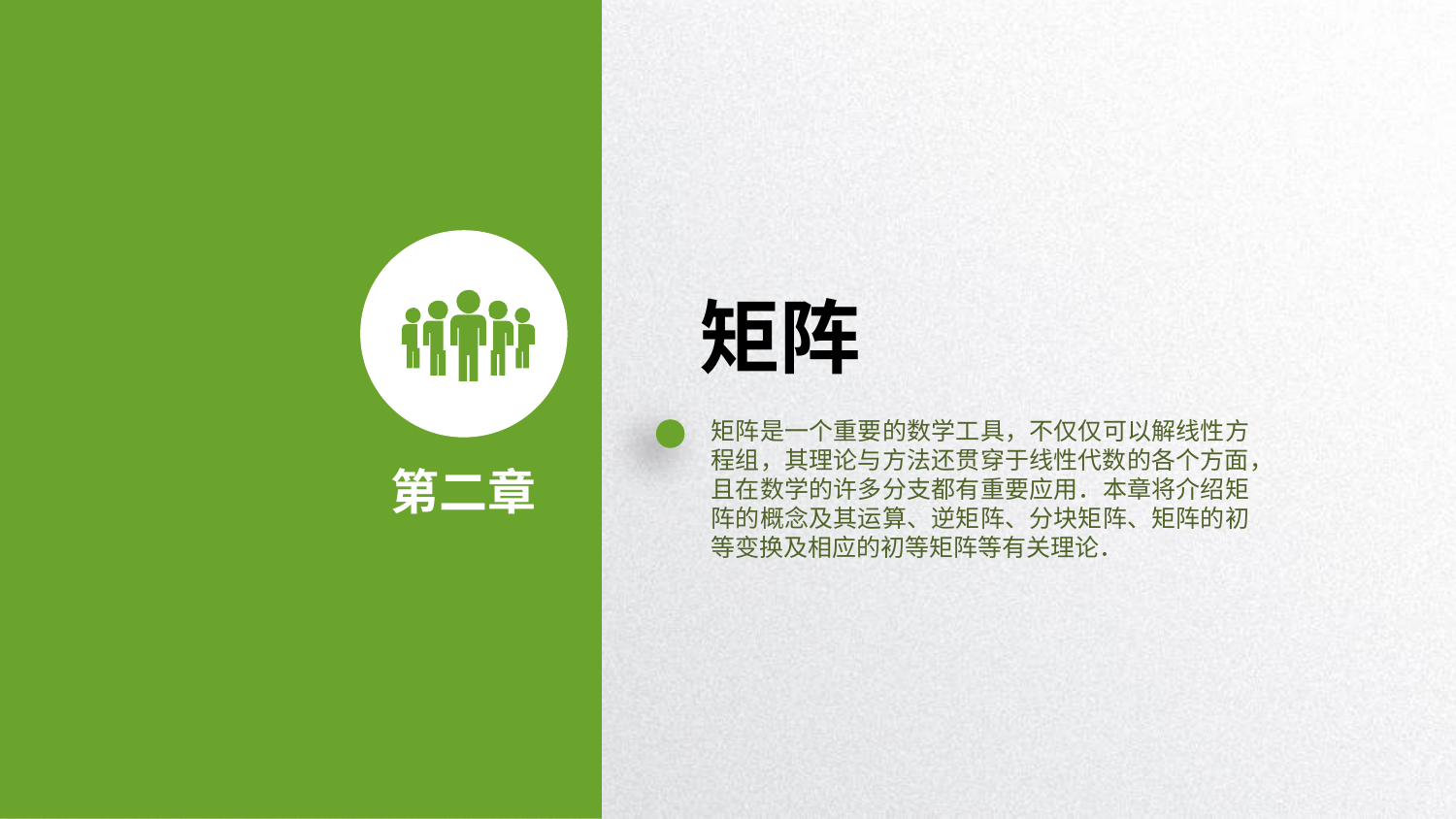

矩阵
矩阵是一个重要的数学工具，不仅仅可以解线性方程组，其理论与方法还贯穿于线性代数的各个方面，且在数学的许多分支都有重要应用．本章将介绍矩阵的概念及其运算、逆矩阵、分块矩阵、矩阵的初等变换及相应的初等矩阵等有关理论．

第二章